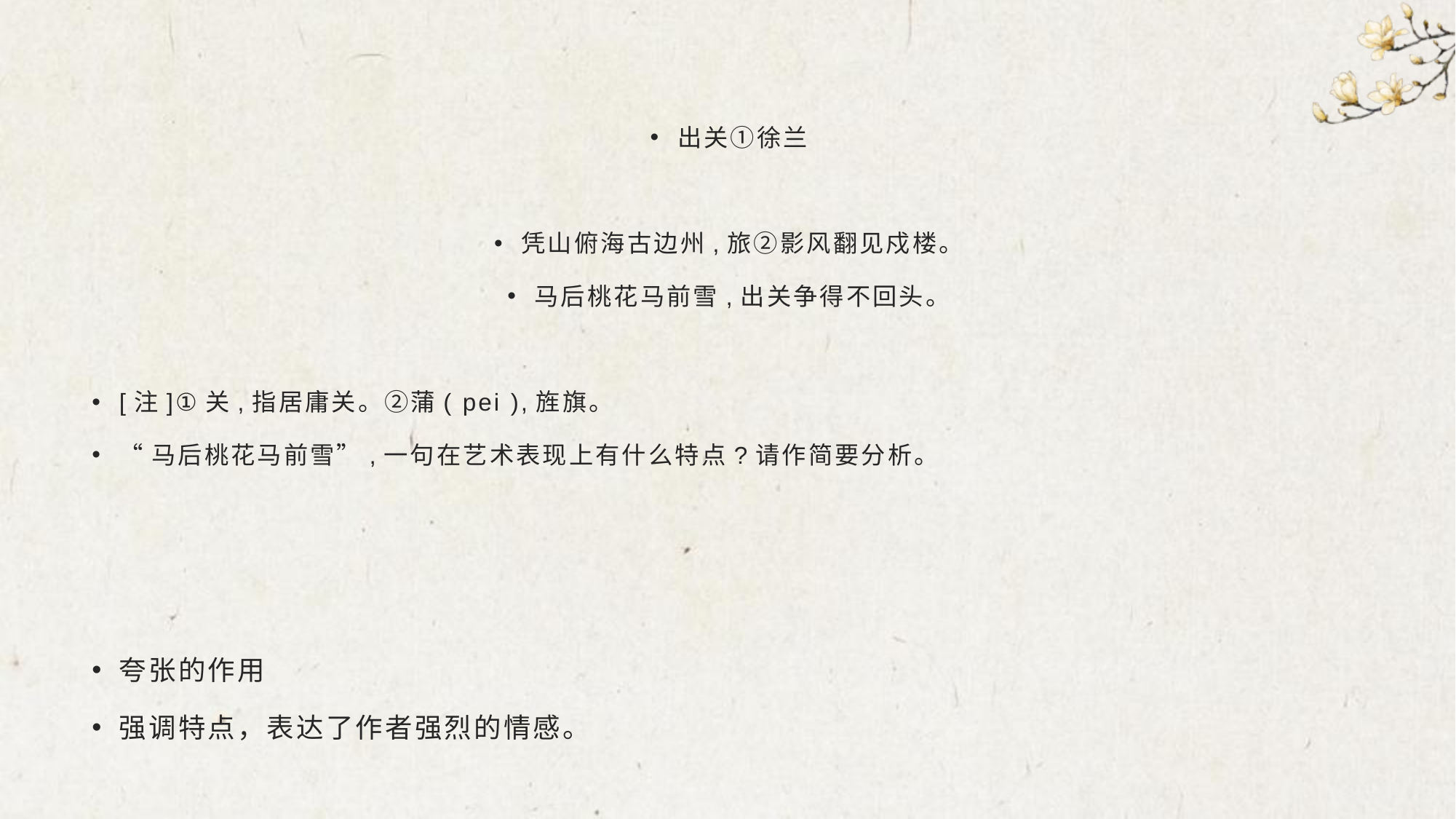

#
出关①徐兰

凭山俯海古边州,旅②影风翻见戍楼。
马后桃花马前雪,出关争得不回头。

[注]①关,指居庸关。②蒲( pei ),旌旗。
“马后桃花马前雪”,一句在艺术表现上有什么特点?请作简要分析。

夸张的作用
强调特点，表达了作者强烈的情感。